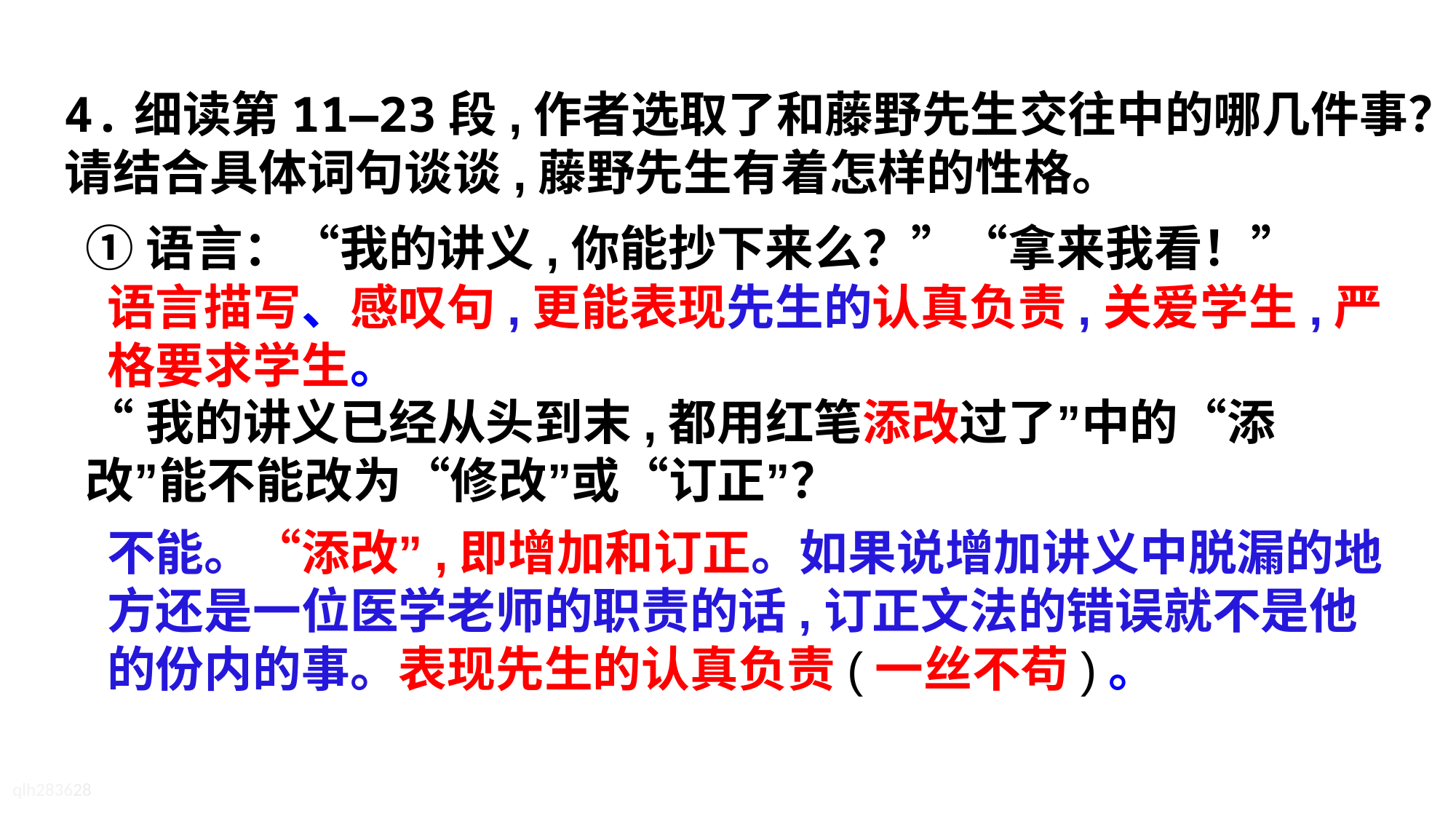

4.细读第11—23段,作者选取了和藤野先生交往中的哪几件事？请结合具体词句谈谈,藤野先生有着怎样的性格。
①语言：“我的讲义,你能抄下来么？”“拿来我看！”

“我的讲义已经从头到末,都用红笔添改过了”中的“添改”能不能改为“修改”或“订正”？
语言描写、感叹句,更能表现先生的认真负责,关爱学生,严格要求学生。
不能。“添改”,即增加和订正。如果说增加讲义中脱漏的地方还是一位医学老师的职责的话,订正文法的错误就不是他的份内的事。表现先生的认真负责(一丝不苟)。
qlh283628